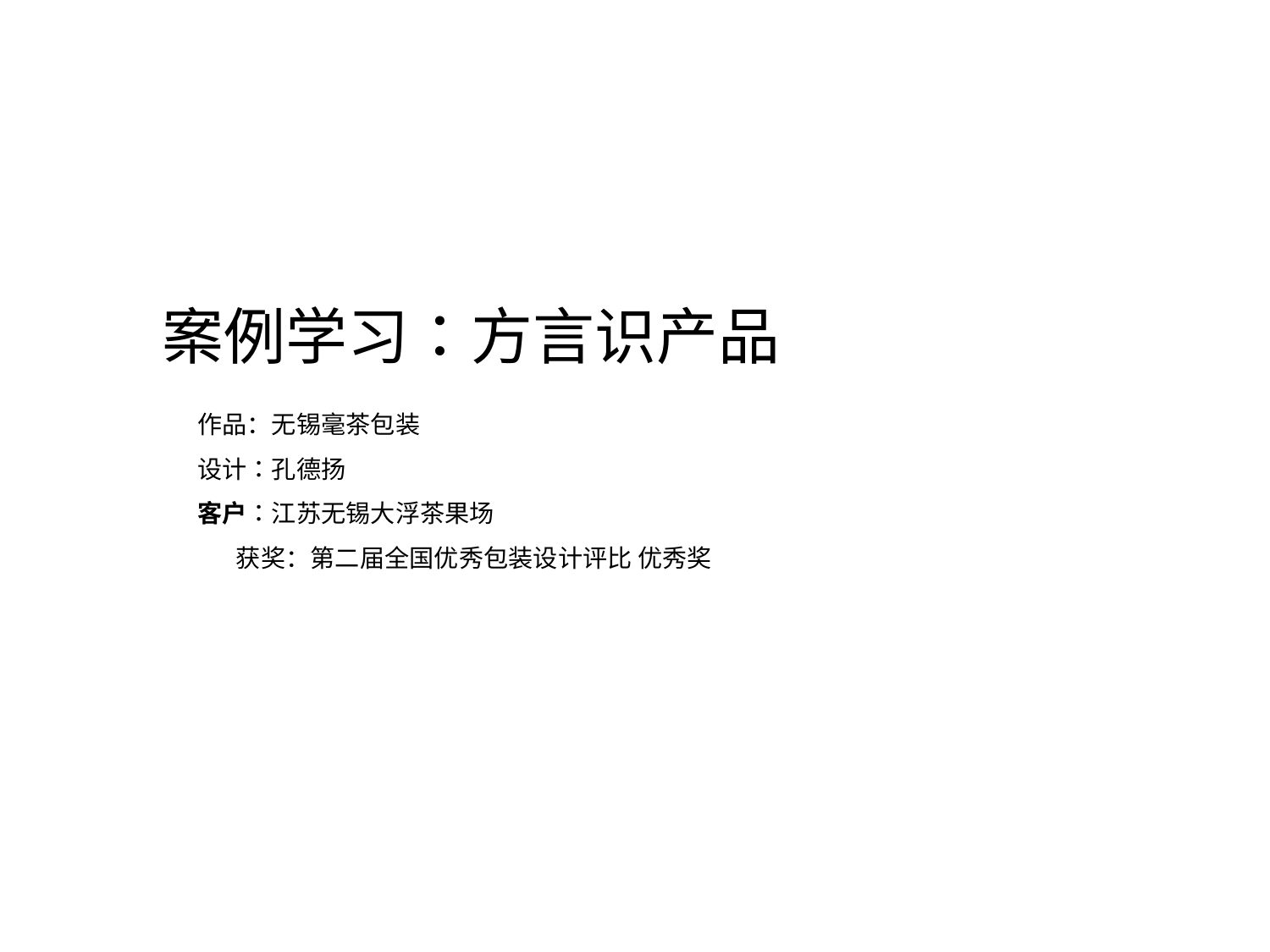

案例学习：方言识产品
作品：无锡毫茶包装
设计：孔德扬
客户：江苏无锡大浮茶果场
      获奖：第二届全国优秀包装设计评比 优秀奖